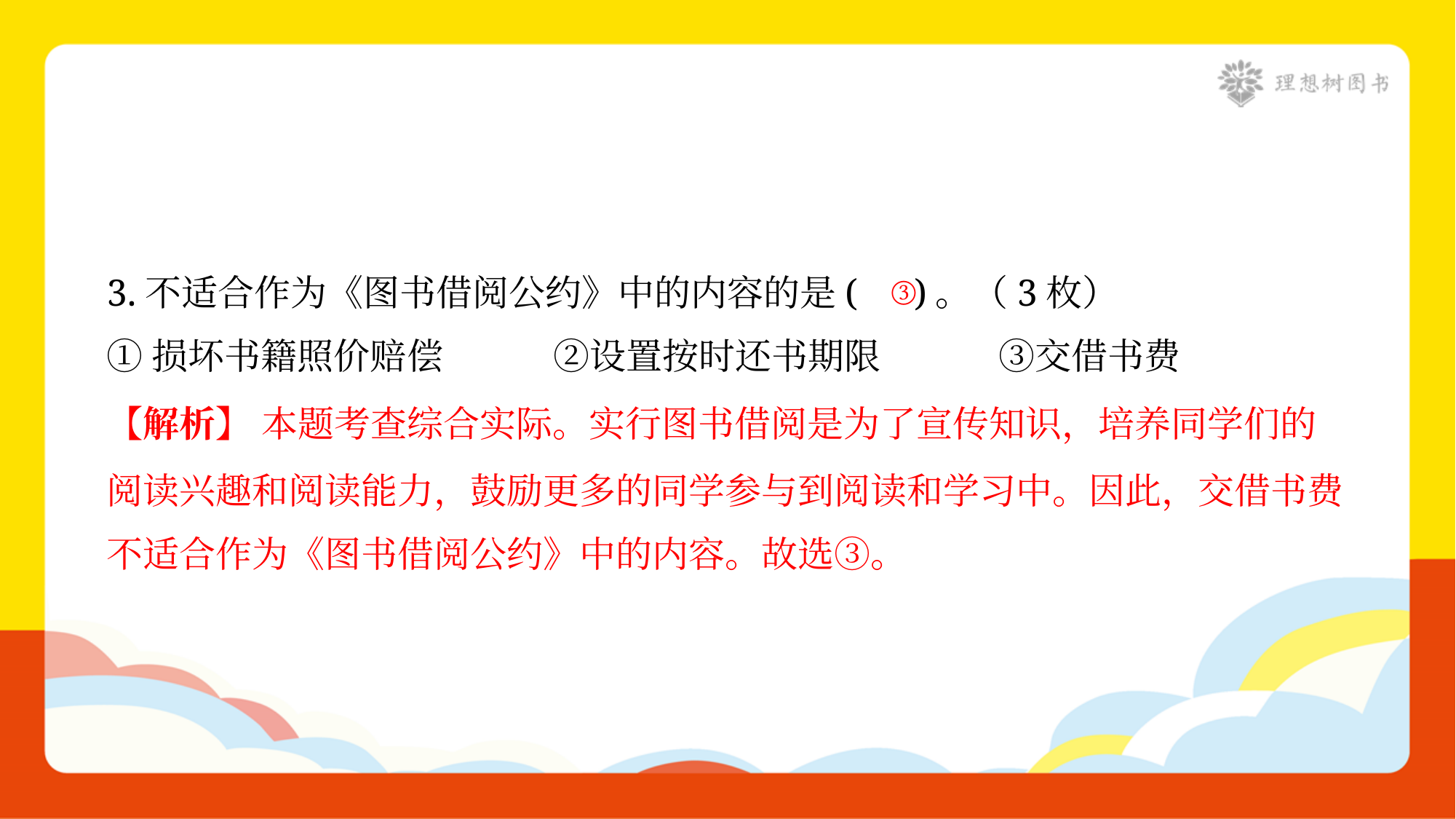

③
3.不适合作为《图书借阅公约》中的内容的是(      )。（3枚）
①损坏书籍照价赔偿	②设置按时还书期限	③交借书费
【解析】 本题考查综合实际。实行图书借阅是为了宣传知识，培养同学们的
阅读兴趣和阅读能力，鼓励更多的同学参与到阅读和学习中。因此，交借书费
不适合作为《图书借阅公约》中的内容。故选③。